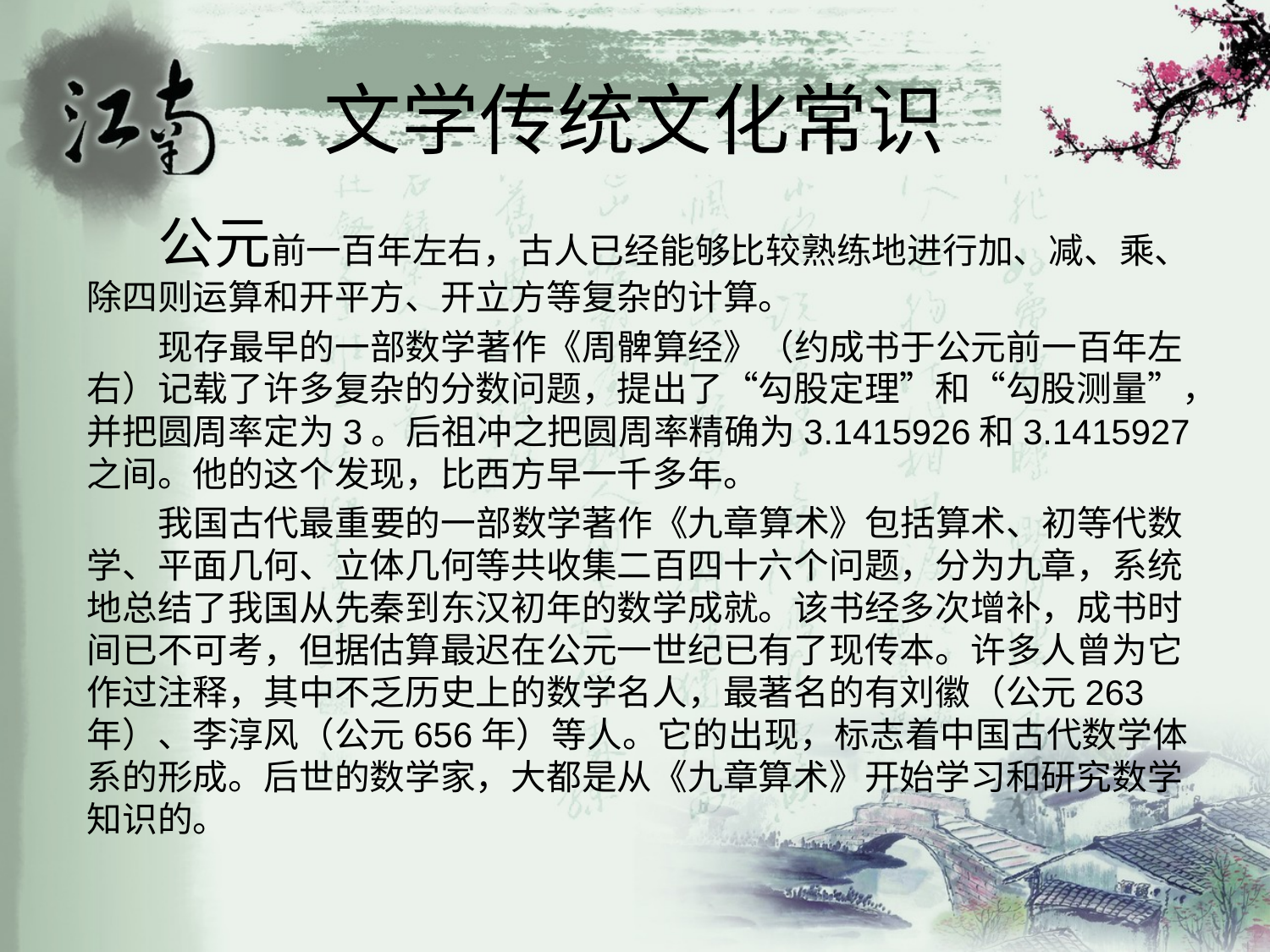

# 文学传统文化常识
        公元前一百年左右，古人已经能够比较熟练地进行加、减、乘、除四则运算和开平方、开立方等复杂的计算。
        现存最早的一部数学著作《周髀算经》（约成书于公元前一百年左右）记载了许多复杂的分数问题，提出了“勾股定理”和“勾股测量”，并把圆周率定为3。后祖冲之把圆周率精确为3.1415926和3.1415927之间。他的这个发现，比西方早一千多年。
        我国古代最重要的一部数学著作《九章算术》包括算术、初等代数学、平面几何、立体几何等共收集二百四十六个问题，分为九章，系统地总结了我国从先秦到东汉初年的数学成就。该书经多次增补，成书时间已不可考，但据估算最迟在公元一世纪已有了现传本。许多人曾为它作过注释，其中不乏历史上的数学名人，最著名的有刘徽（公元263年）、李淳风（公元656年）等人。它的出现，标志着中国古代数学体系的形成。后世的数学家，大都是从《九章算术》开始学习和研究数学知识的。